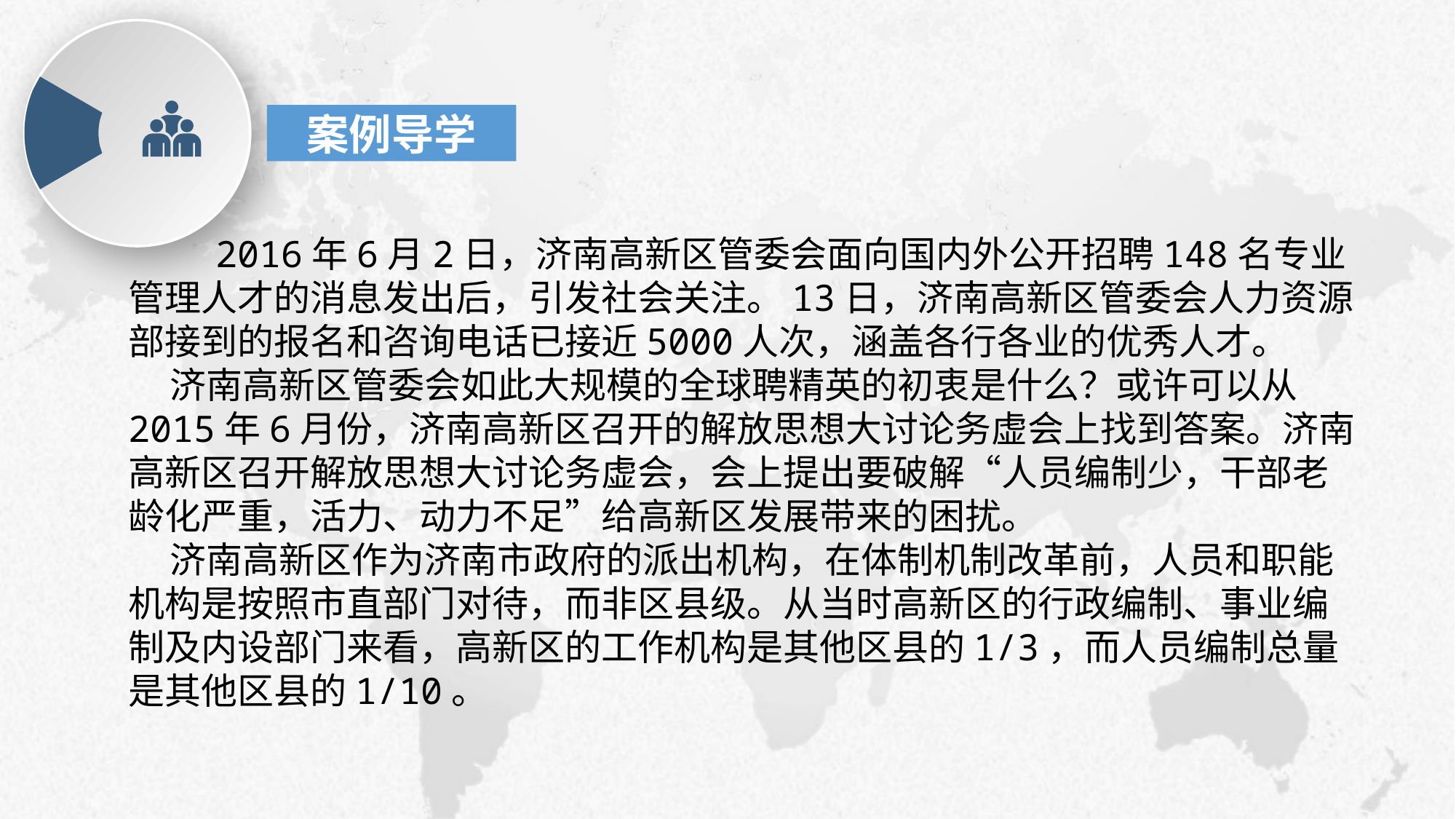

案例导学
    2016年6月2日，济南高新区管委会面向国内外公开招聘148名专业管理人才的消息发出后，引发社会关注。13日，济南高新区管委会人力资源部接到的报名和咨询电话已接近5000人次，涵盖各行各业的优秀人才。
    济南高新区管委会如此大规模的全球聘精英的初衷是什么？或许可以从2015年6月份，济南高新区召开的解放思想大讨论务虚会上找到答案。济南高新区召开解放思想大讨论务虚会，会上提出要破解“人员编制少，干部老龄化严重，活力、动力不足”给高新区发展带来的困扰。
    济南高新区作为济南市政府的派出机构，在体制机制改革前，人员和职能机构是按照市直部门对待，而非区县级。从当时高新区的行政编制、事业编制及内设部门来看，高新区的工作机构是其他区县的1/3，而人员编制总量是其他区县的1/10。